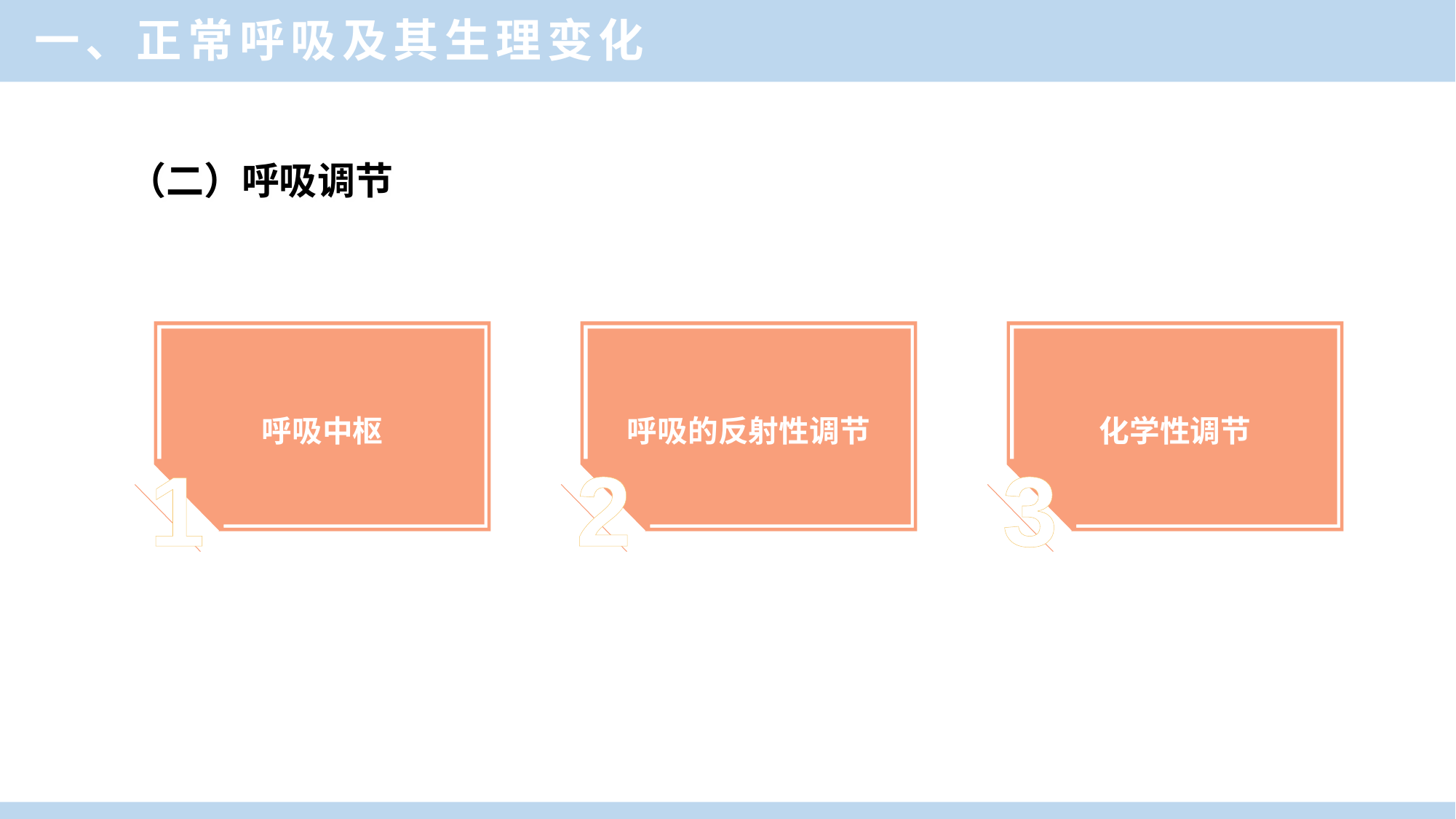

一、正常呼吸及其生理变化
（二）呼吸调节

呼吸中枢
呼吸的反射性调节
化学性调节
1
2
3